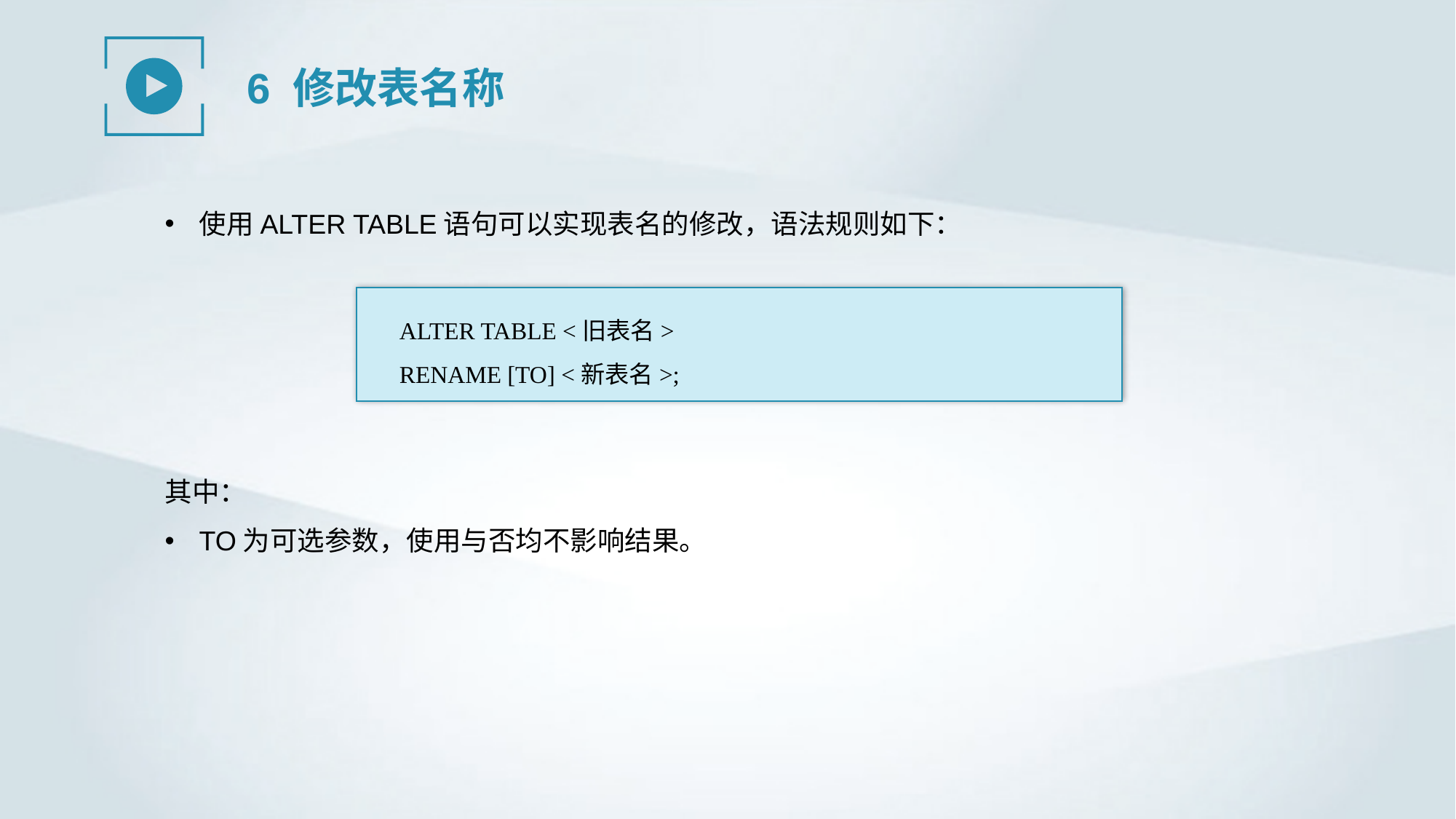

6 修改表名称
使用ALTER TABLE语句可以实现表名的修改，语法规则如下：
ALTER TABLE <旧表名>
RENAME [TO] <新表名>;
其中：
TO为可选参数，使用与否均不影响结果。